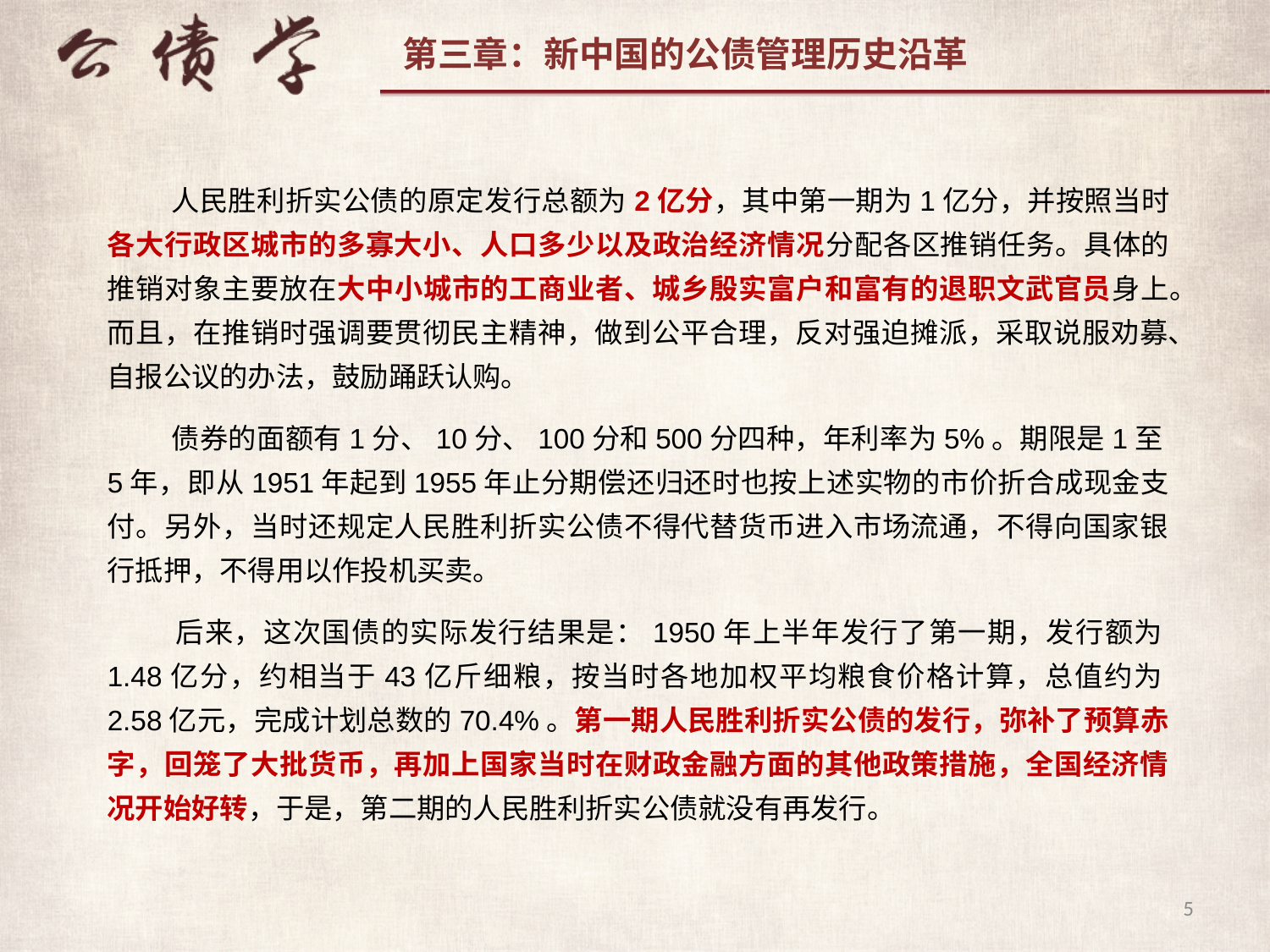

人民胜利折实公债的原定发行总额为2亿分，其中第一期为1亿分，并按照当时各大行政区城市的多寡大小、人口多少以及政治经济情况分配各区推销任务。具体的推销对象主要放在大中小城市的工商业者、城乡殷实富户和富有的退职文武官员身上。而且，在推销时强调要贯彻民主精神，做到公平合理，反对强迫摊派，采取说服劝募、自报公议的办法，鼓励踊跃认购。
   债券的面额有1分、10分、100分和500分四种，年利率为5%。期限是1至5年，即从1951年起到1955年止分期偿还归还时也按上述实物的市价折合成现金支付。另外，当时还规定人民胜利折实公债不得代替货币进入市场流通，不得向国家银行抵押，不得用以作投机买卖。
   后来，这次国债的实际发行结果是：1950年上半年发行了第一期，发行额为1.48亿分，约相当于43亿斤细粮，按当时各地加权平均粮食价格计算，总值约为2.58亿元，完成计划总数的70.4%。第一期人民胜利折实公债的发行，弥补了预算赤字，回笼了大批货币，再加上国家当时在财政金融方面的其他政策措施，全国经济情况开始好转，于是，第二期的人民胜利折实公债就没有再发行。
5